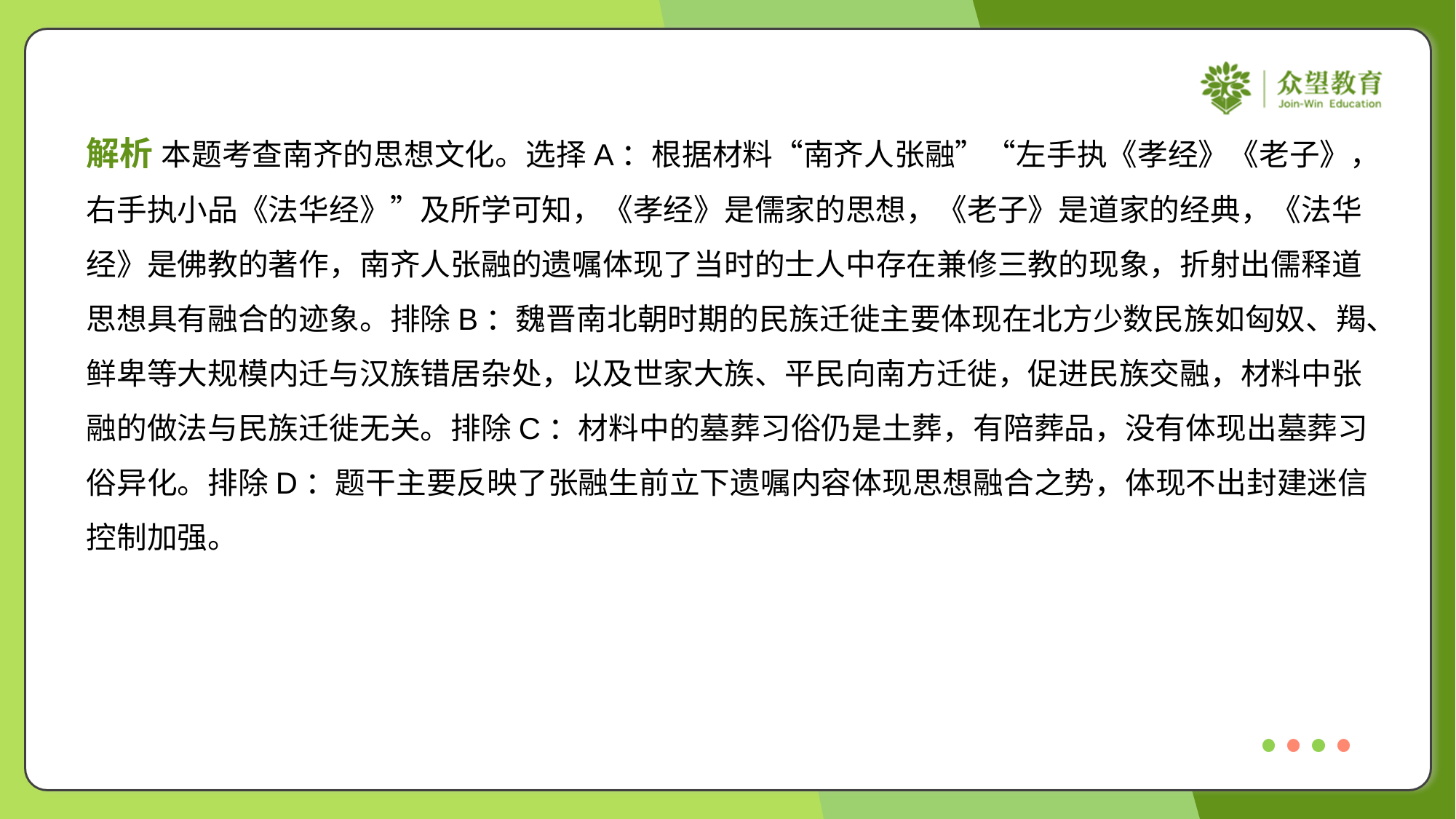

解析 本题考查南齐的思想文化。选择A：根据材料“南齐人张融”“左手执《孝经》《老子》，
右手执小品《法华经》”及所学可知，《孝经》是儒家的思想，《老子》是道家的经典，《法华
经》是佛教的著作，南齐人张融的遗嘱体现了当时的士人中存在兼修三教的现象，折射出儒释道
思想具有融合的迹象。排除B：魏晋南北朝时期的民族迁徙主要体现在北方少数民族如匈奴、羯、
鲜卑等大规模内迁与汉族错居杂处，以及世家大族、平民向南方迁徙，促进民族交融，材料中张
融的做法与民族迁徙无关。排除C：材料中的墓葬习俗仍是土葬，有陪葬品，没有体现出墓葬习
俗异化。排除D：题干主要反映了张融生前立下遗嘱内容体现思想融合之势，体现不出封建迷信
控制加强。